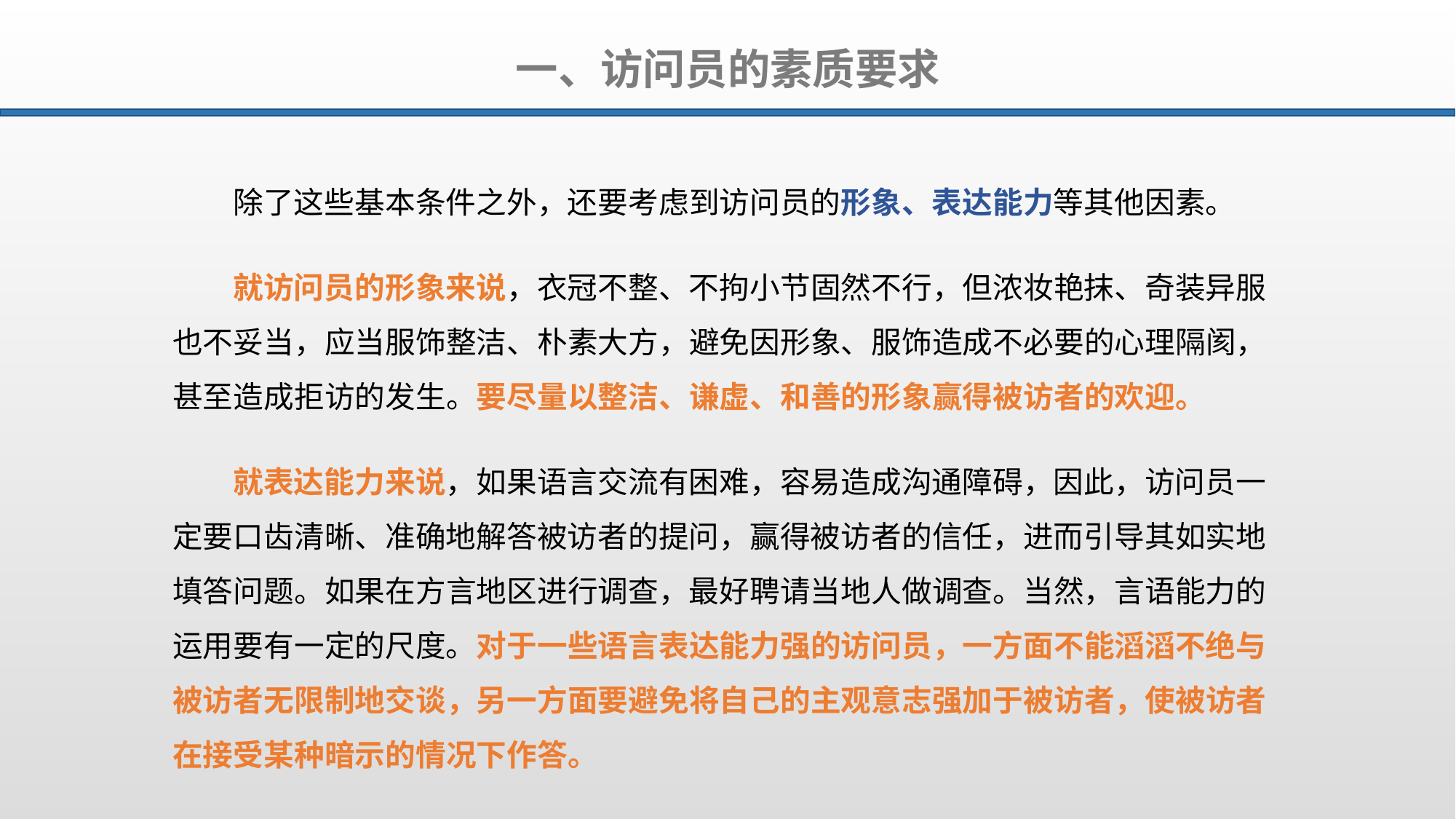

一、访问员的素质要求

除了这些基本条件之外，还要考虑到访问员的形象、表达能力等其他因素。
就访问员的形象来说，衣冠不整、不拘小节固然不行，但浓妆艳抹、奇装异服也不妥当，应当服饰整洁、朴素大方，避免因形象、服饰造成不必要的心理隔阂，甚至造成拒访的发生。要尽量以整洁、谦虚、和善的形象赢得被访者的欢迎。
就表达能力来说，如果语言交流有困难，容易造成沟通障碍，因此，访问员一定要口齿清晰、准确地解答被访者的提问，赢得被访者的信任，进而引导其如实地填答问题。如果在方言地区进行调查，最好聘请当地人做调查。当然，言语能力的运用要有一定的尺度。对于一些语言表达能力强的访问员，一方面不能滔滔不绝与被访者无限制地交谈，另一方面要避免将自己的主观意志强加于被访者，使被访者在接受某种暗示的情况下作答。